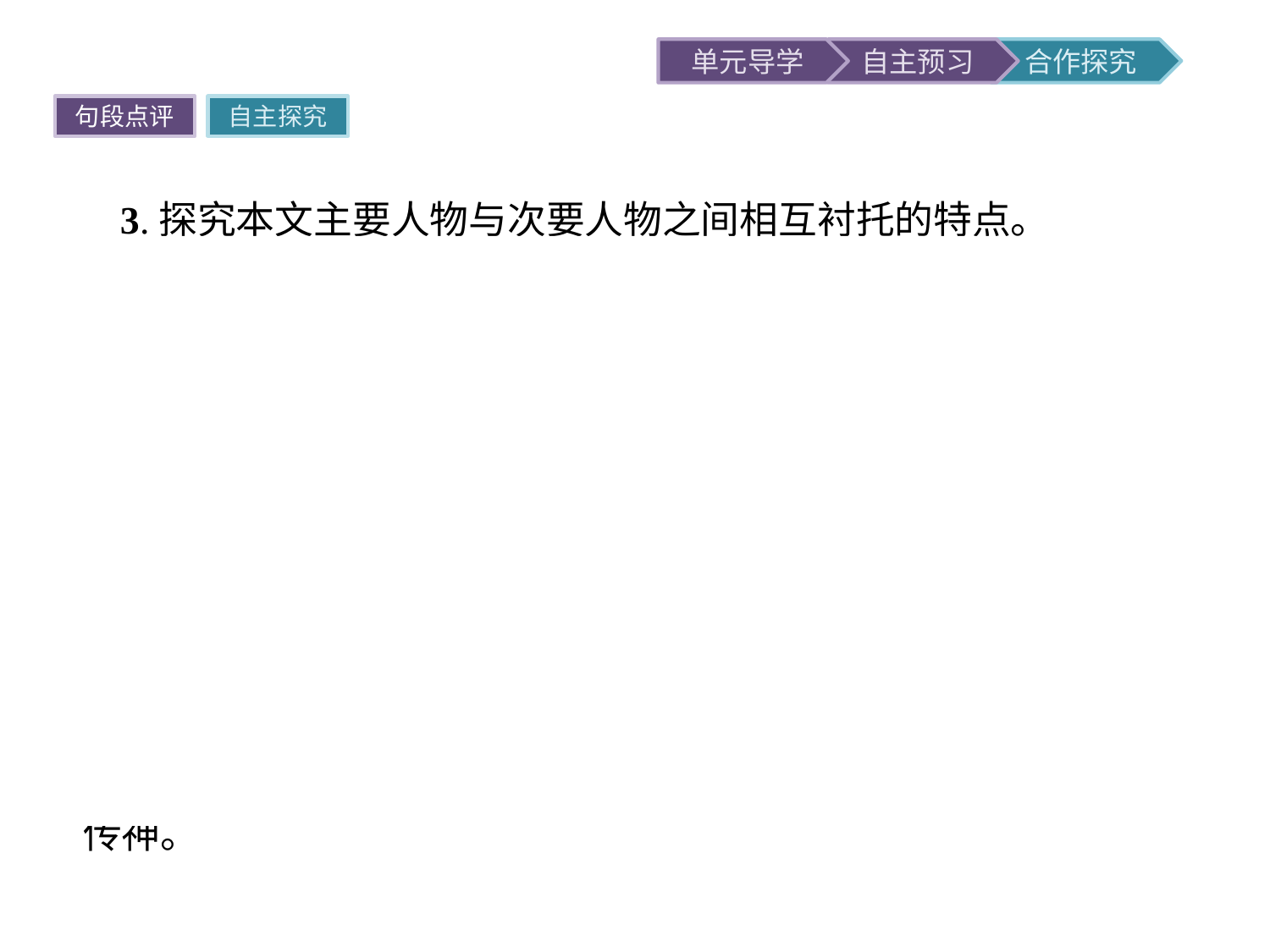

句段点评
自主探究
3.探究本文主要人物与次要人物之间相互衬托的特点。
提示文中,张、许、南三个正面人物,相互映衬,各显个性,许远官职本在张巡之上,因巡贤能,许远授权于巡,自居其下,并最后一起守城而死。这里既突出了许远的谦和让贤,又映衬出张巡的杰出才能。睢阳城陷落后,敌人劝降南霁云,张巡呼曰:“南八,男儿死耳,不可为不义屈!”南霁云笑曰:“欲将以有为也,公有言,云敢不死!”这里一呼一答,既写出了张巡的大义凛然、视死如归,又写出了南霁云想保存实力、伺机复仇的心理。而且从南霁云的答语中,可见张巡在部下眼中的崇高威望,二者相互映衬,更见英雄气概。文中南霁云乞师于贺兰进明一段,以反面人物贺兰进明的卑鄙无耻,衬托南霁云的忠肝义胆和刚烈性格,人物刻画得极其传神。